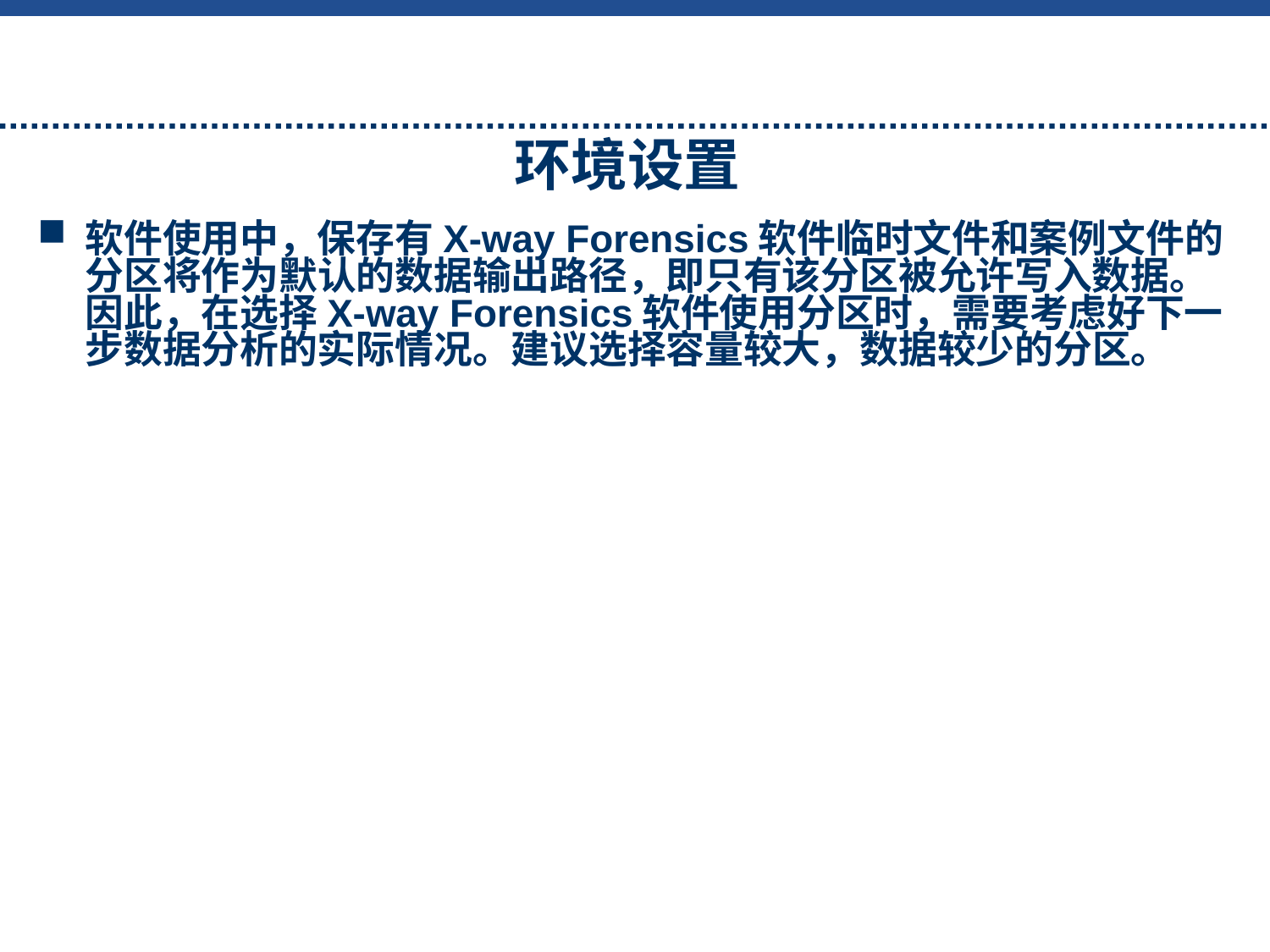

# 环境设置
软件使用中，保存有X-way Forensics软件临时文件和案例文件的分区将作为默认的数据输出路径，即只有该分区被允许写入数据。因此，在选择X-way Forensics软件使用分区时，需要考虑好下一步数据分析的实际情况。建议选择容量较大，数据较少的分区。